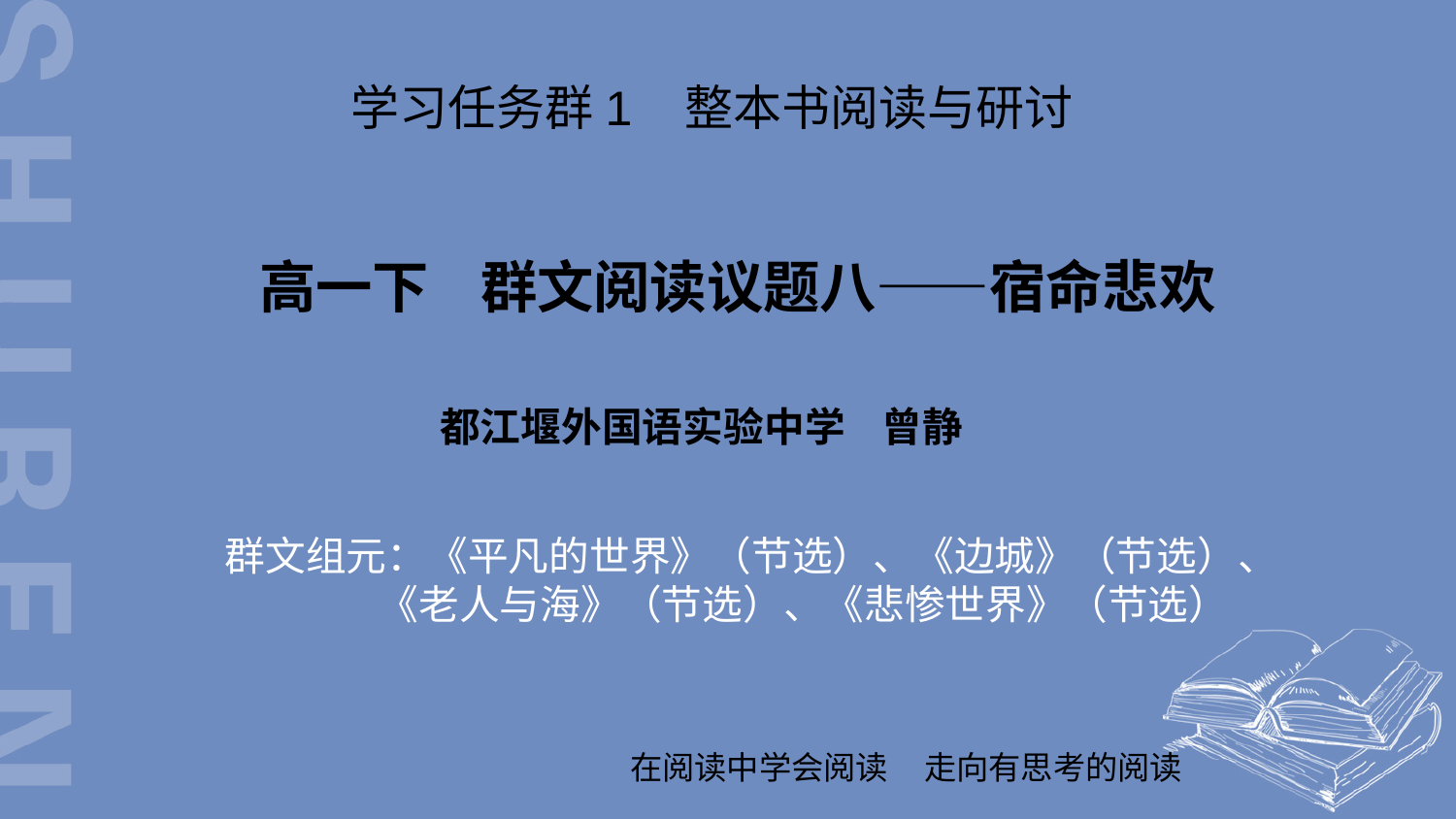

学习任务群1   整本书阅读与研讨
高一下    群文阅读议题八——宿命悲欢

都江堰外国语实验中学    曾静
群文组元：《平凡的世界》（节选）、《边城》（节选）、
                《老人与海》（节选）、《悲惨世界》（节选）